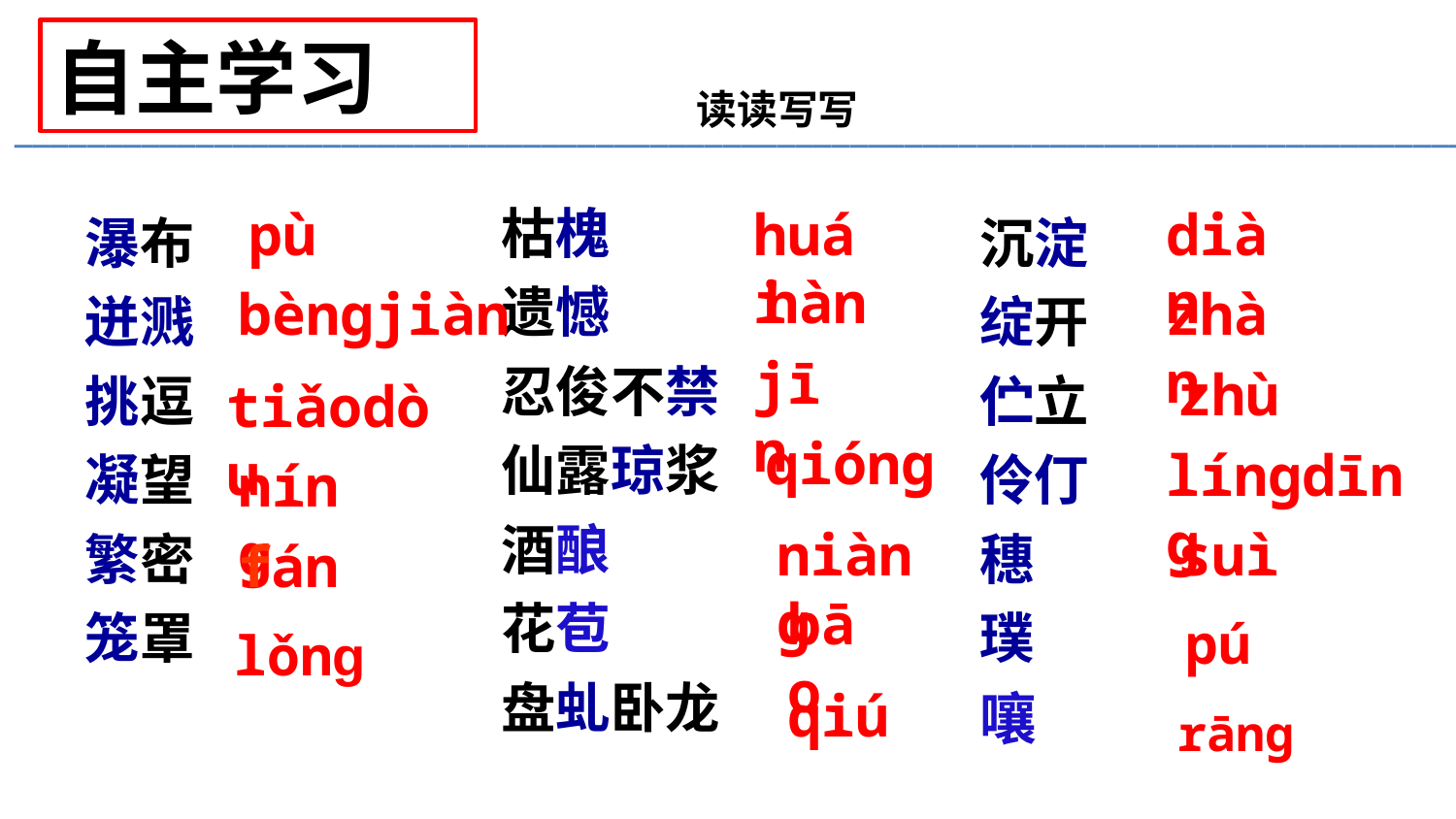

自主学习
读读写写
________________________________________________________________________________
pù
huái
diàn
枯槐
遗憾
忍俊不禁
仙露琼浆
酒酿
花苞
盘虬卧龙

沉淀
绽开
伫立
伶仃
穗
璞
嚷
瀑布
迸溅
挑逗
凝望
繁密
笼罩
hàn
bèngjiàn
zhàn
jīn
zhù
tiǎodòu
qióng
língdīng
níng

niàng
suì
fán
bāo
pú
lǒng
qiú
rāng